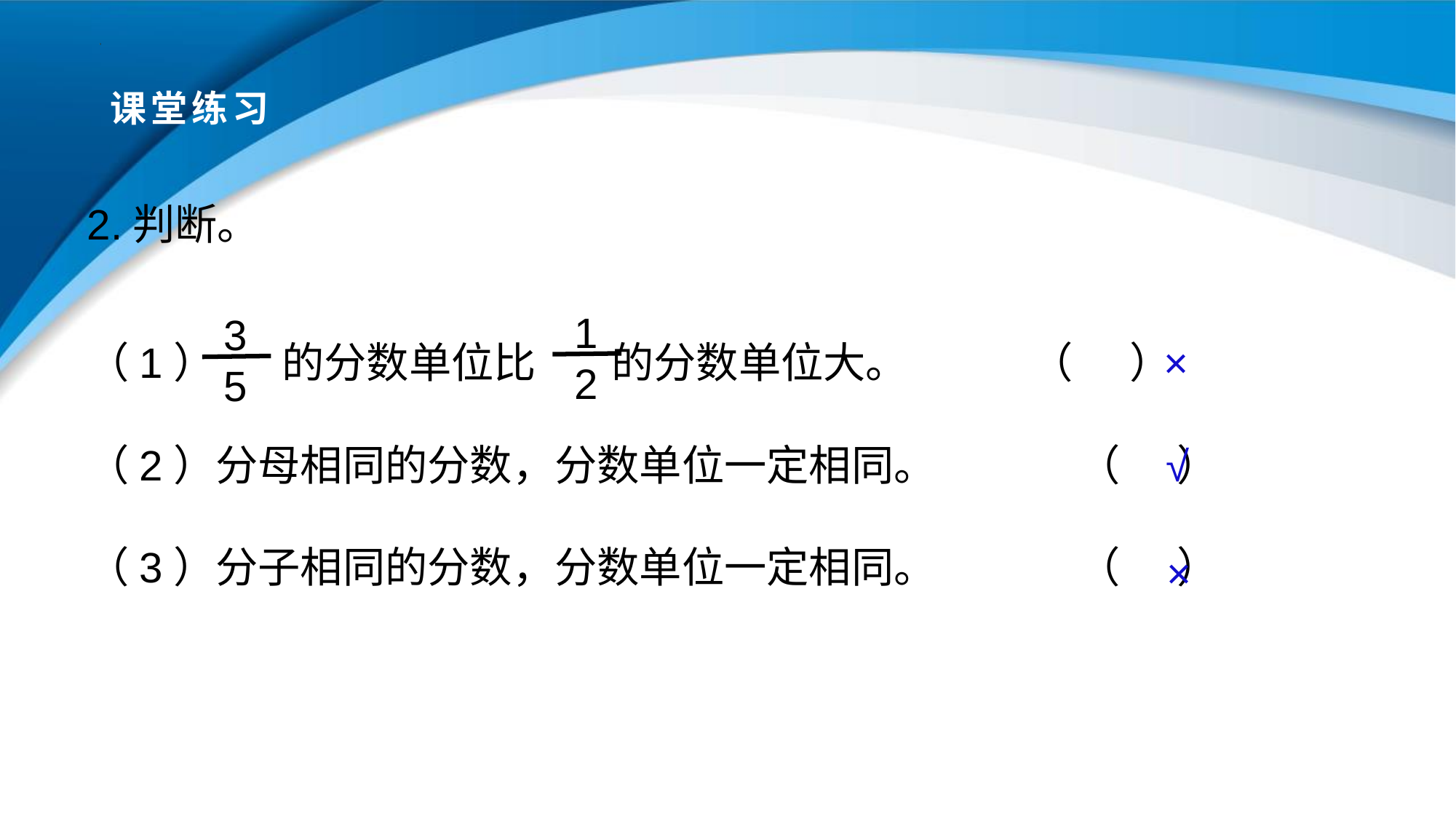

# 课堂练习
2.判断。
（1）       的分数单位比        的分数单位大。             （      ）
（2）分母相同的分数，分数单位一定相同。               （      ）
（3）分子相同的分数，分数单位一定相同。               （      ）
×
  1
  2

  3
  5

√
×